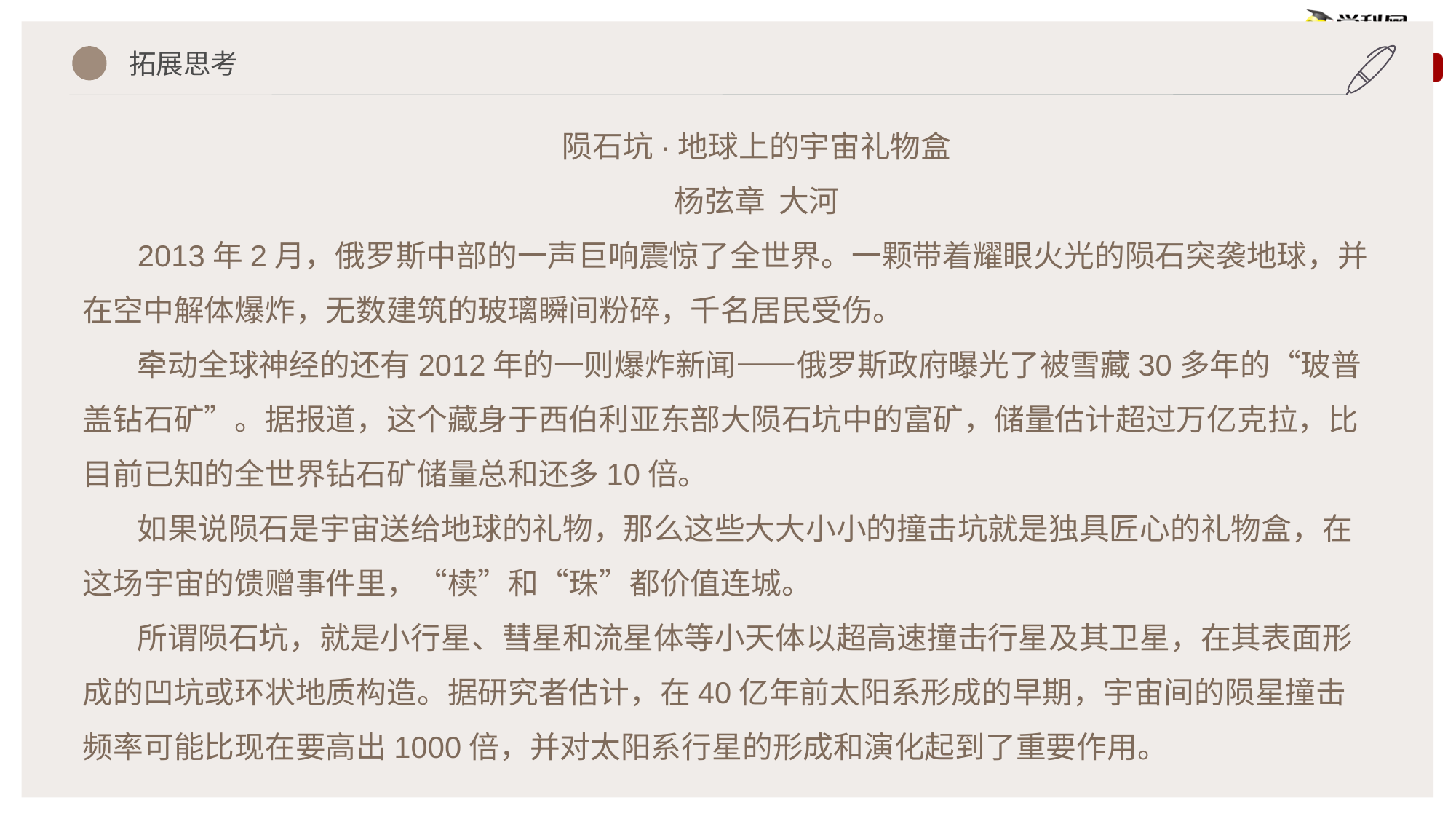

拓展思考

陨石坑·地球上的宇宙礼物盒
杨弦章  大河
2013年2月，俄罗斯中部的一声巨响震惊了全世界。一颗带着耀眼火光的陨石突袭地球，并在空中解体爆炸，无数建筑的玻璃瞬间粉碎，千名居民受伤。
牵动全球神经的还有2012年的一则爆炸新闻——俄罗斯政府曝光了被雪藏30多年的“玻普盖钻石矿”。据报道，这个藏身于西伯利亚东部大陨石坑中的富矿，储量估计超过万亿克拉，比目前已知的全世界钻石矿储量总和还多10倍。
如果说陨石是宇宙送给地球的礼物，那么这些大大小小的撞击坑就是独具匠心的礼物盒，在这场宇宙的馈赠事件里，“椟”和“珠”都价值连城。
所谓陨石坑，就是小行星、彗星和流星体等小天体以超高速撞击行星及其卫星，在其表面形成的凹坑或环状地质构造。据研究者估计，在40亿年前太阳系形成的早期，宇宙间的陨星撞击频率可能比现在要高出1000倍，并对太阳系行星的形成和演化起到了重要作用。